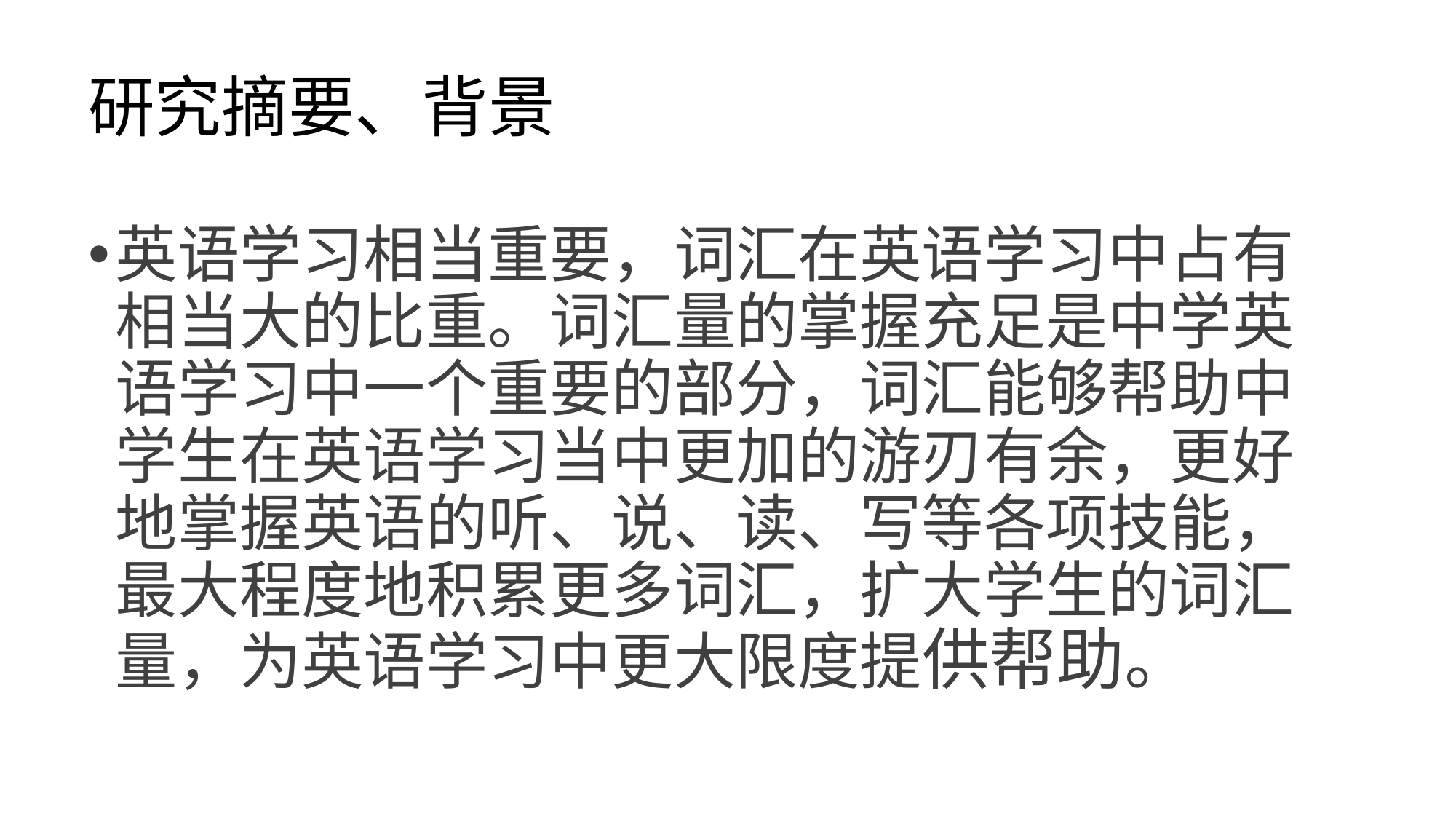

# 研究摘要、背景
英语学习相当重要，词汇在英语学习中占有相当大的比重。词汇量的掌握充足是中学英语学习中一个重要的部分，词汇能够帮助中学生在英语学习当中更加的游刃有余，更好地掌握英语的听、说、读、写等各项技能，最大程度地积累更多词汇，扩大学生的词汇量，为英语学习中更大限度提供帮助。